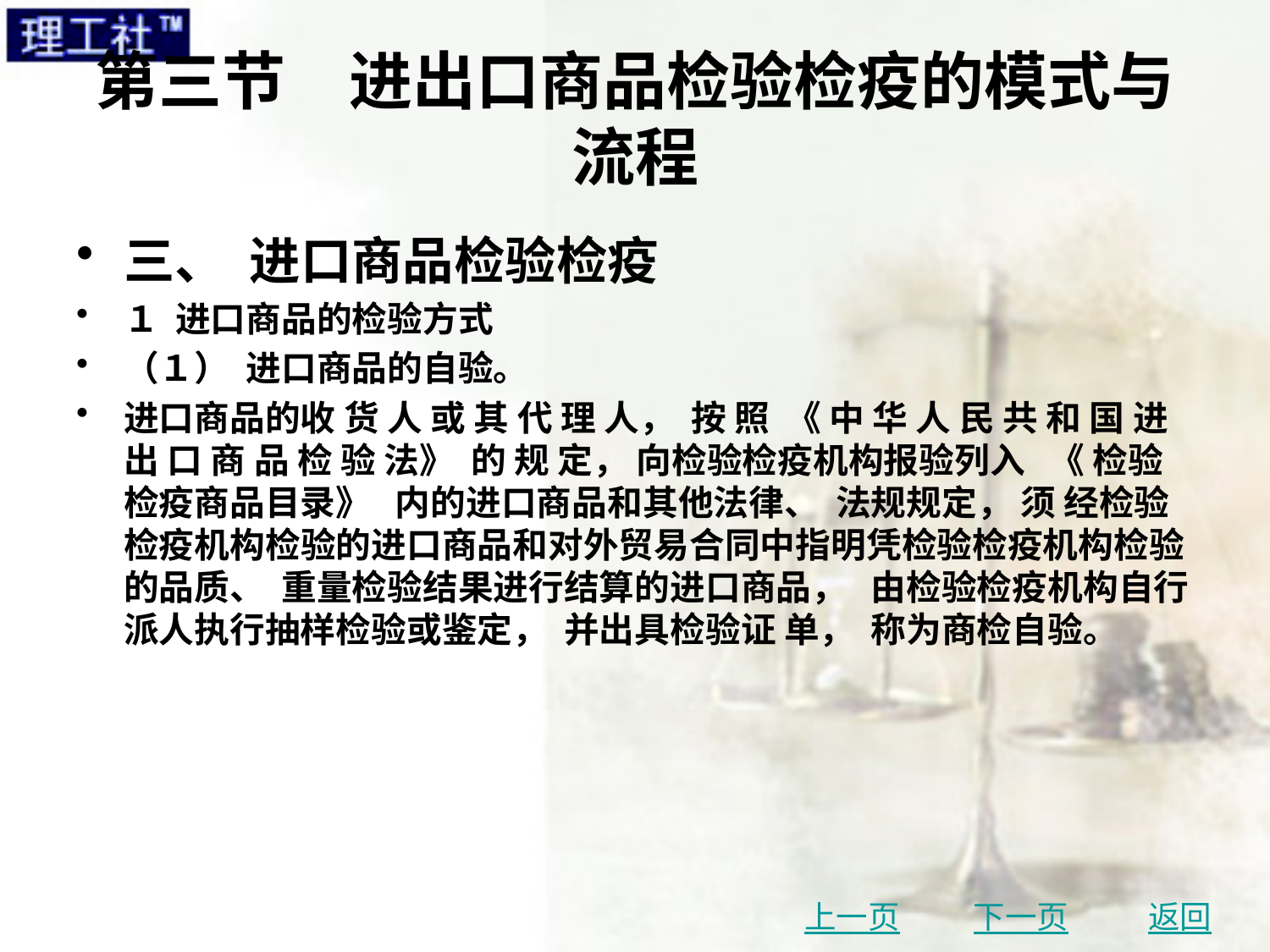

# 第三节　进出口商品检验检疫的模式与流程
三、  进口商品检验检疫
１  进口商品的检验方式
（１）  进口商品的自验。
进口商品的收 货 人 或 其 代 理 人，  按 照  《 中 华 人 民 共 和 国 进 出 口 商 品 检 验 法》  的 规 定， 向检验检疫机构报验列入   《 检验检疫商品目录》   内的进口商品和其他法律、  法规规定， 须 经检验检疫机构检验的进口商品和对外贸易合同中指明凭检验检疫机构检验的品质、  重量检验结果进行结算的进口商品，   由检验检疫机构自行派人执行抽样检验或鉴定，  并出具检验证 单，  称为商检自验。
上一页
下一页
返回